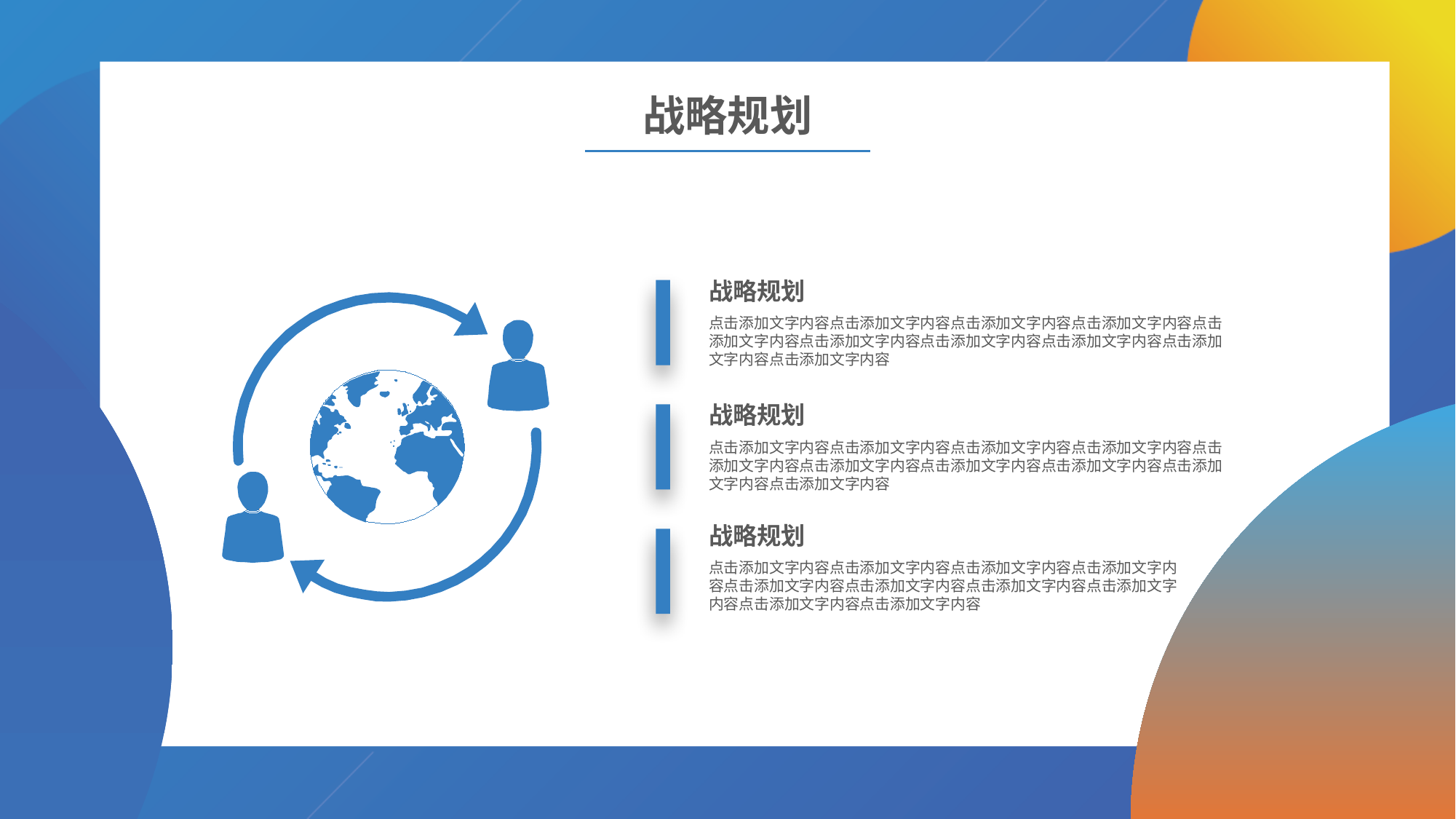

战略规划
战略规划

点击添加文字内容点击添加文字内容点击添加文字内容点击添加文字内容点击添加文字内容点击添加文字内容点击添加文字内容点击添加文字内容点击添加文字内容点击添加文字内容
战略规划

点击添加文字内容点击添加文字内容点击添加文字内容点击添加文字内容点击添加文字内容点击添加文字内容点击添加文字内容点击添加文字内容点击添加文字内容点击添加文字内容
战略规划

点击添加文字内容点击添加文字内容点击添加文字内容点击添加文字内容点击添加文字内容点击添加文字内容点击添加文字内容点击添加文字内容点击添加文字内容点击添加文字内容